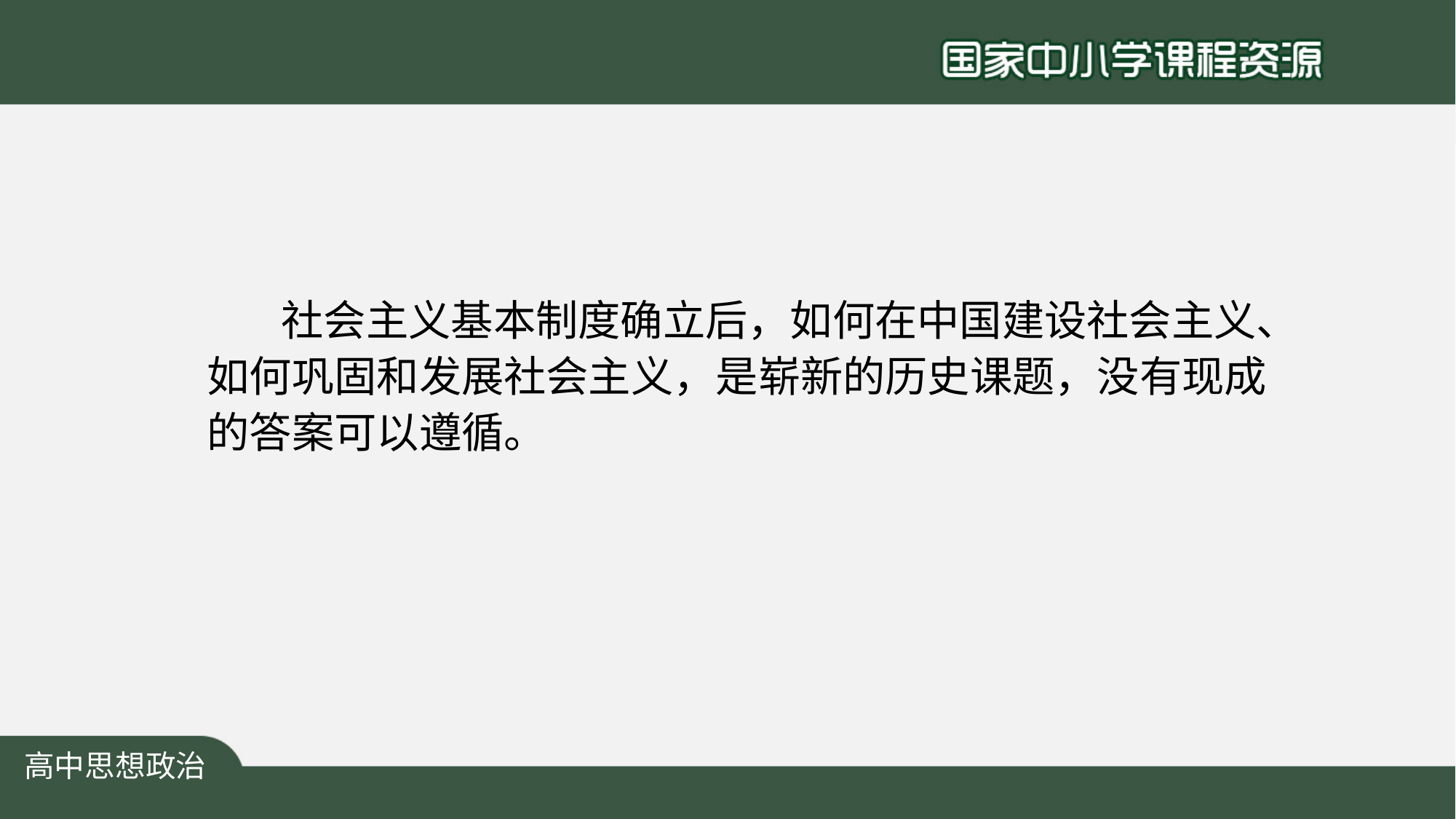

社会主义基本制度确立后，如何在中国建设社会主义、如何巩固和发展社会主义，是崭新的历史课题，没有现成的答案可以遵循。